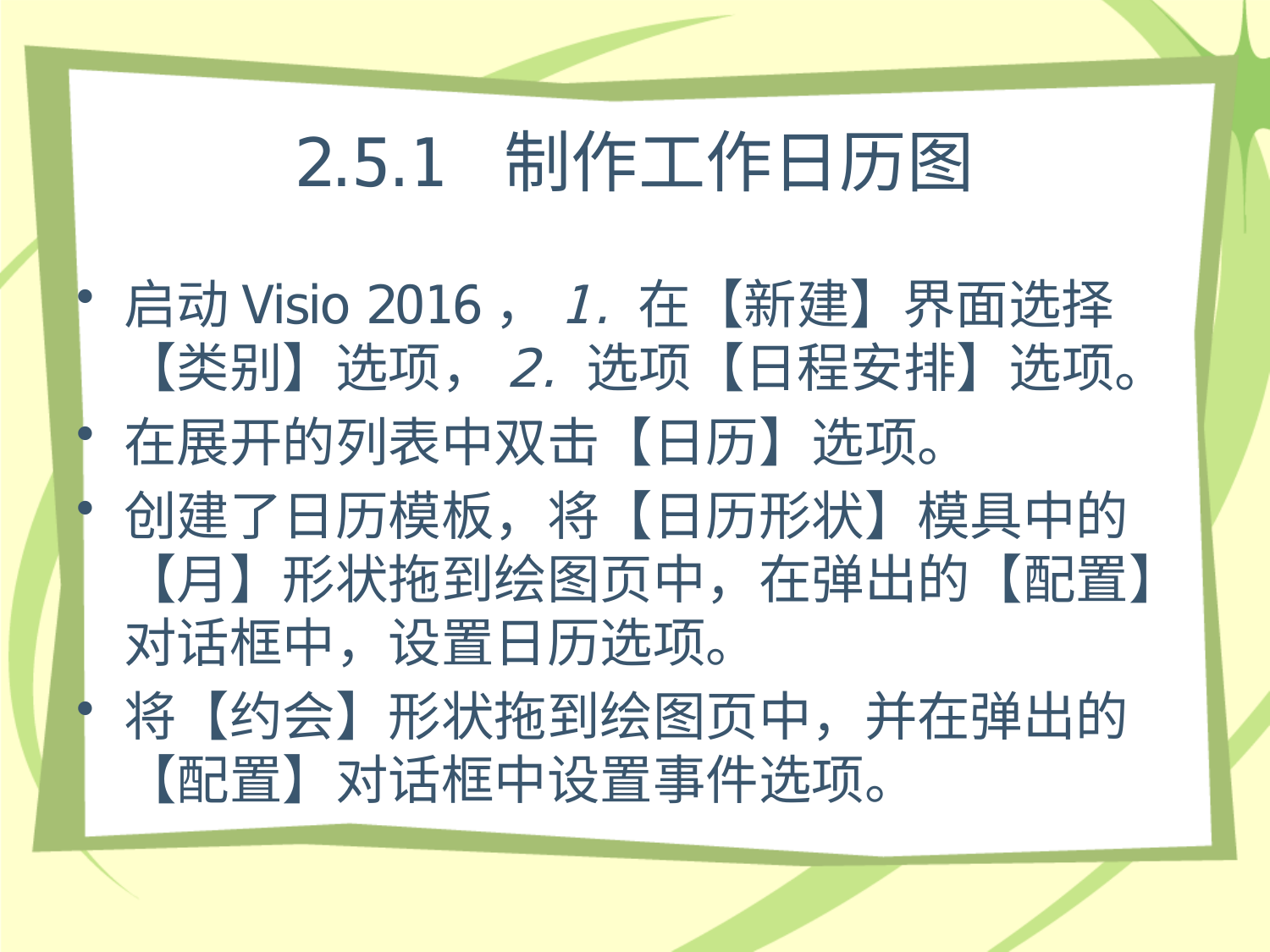

# 2.5.1  制作工作日历图
启动Visio 2016，1. 在【新建】界面选择【类别】选项，2. 选项【日程安排】选项。
在展开的列表中双击【日历】选项。
创建了日历模板，将【日历形状】模具中的【月】形状拖到绘图页中，在弹出的【配置】对话框中，设置日历选项。
将【约会】形状拖到绘图页中，并在弹出的【配置】对话框中设置事件选项。